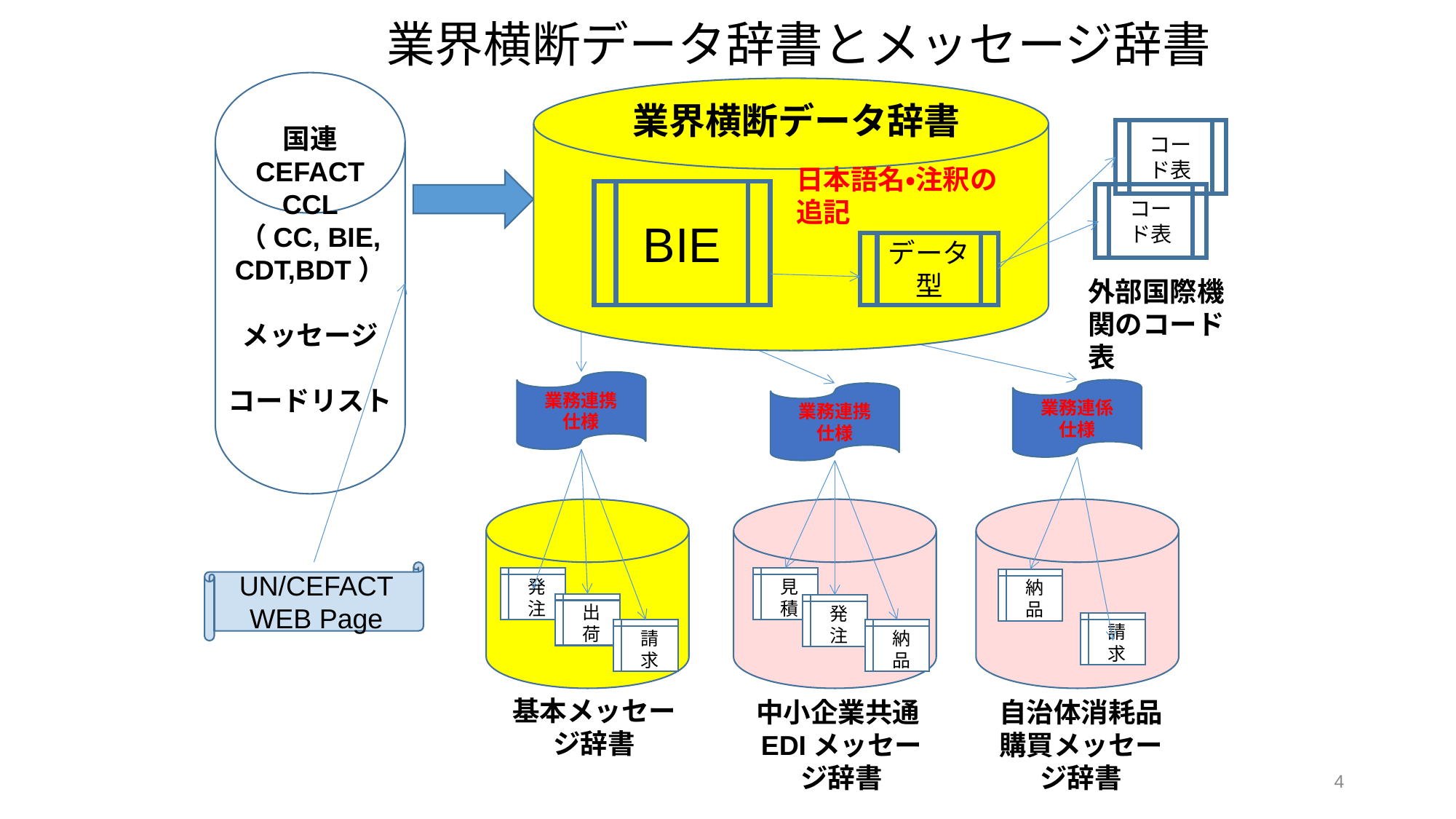

業界横断データ辞書とメッセージ辞書
国連
CEFACT
CCL
（CC, BIE,
CDT,BDT）

メッセージ

コードリスト

業界横断データ辞書
コード表
日本語名・注釈の追記

BIE
コード表
データ型
外部国際機関のコード表
業務連携
仕様
業務連係
仕様
業務連携
仕様

UN/CEFACT
WEB Page
見積
発注
納品
出荷
発注
請求
納品
請求
基本メッセージ辞書
中小企業共通EDIメッセージ辞書
自治体消耗品購買メッセージ辞書
4